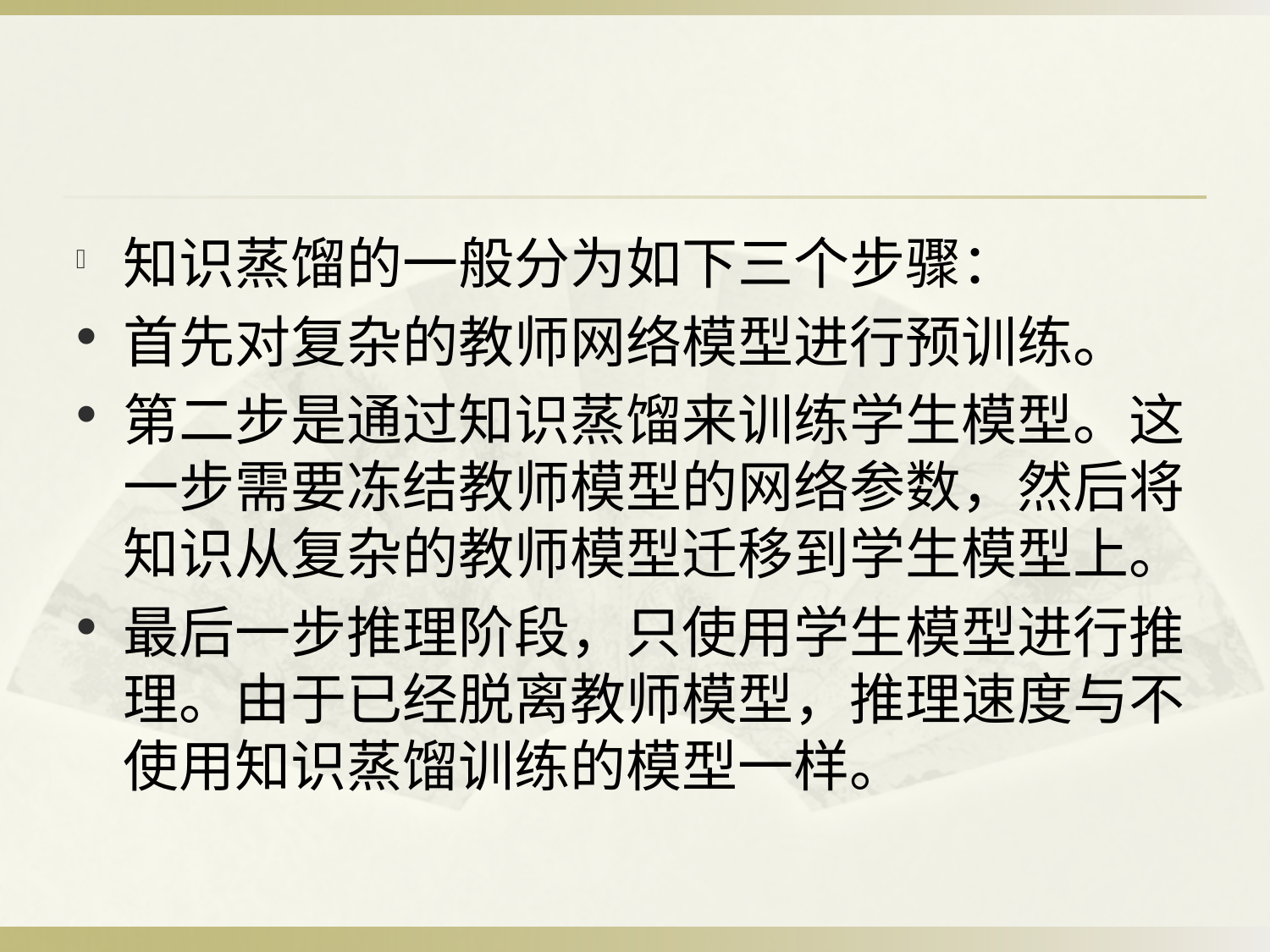

#
知识蒸馏的一般分为如下三个步骤：
首先对复杂的教师网络模型进行预训练。
第二步是通过知识蒸馏来训练学生模型。这一步需要冻结教师模型的网络参数，然后将知识从复杂的教师模型迁移到学生模型上。
最后一步推理阶段，只使用学生模型进行推理。由于已经脱离教师模型，推理速度与不使用知识蒸馏训练的模型一样。